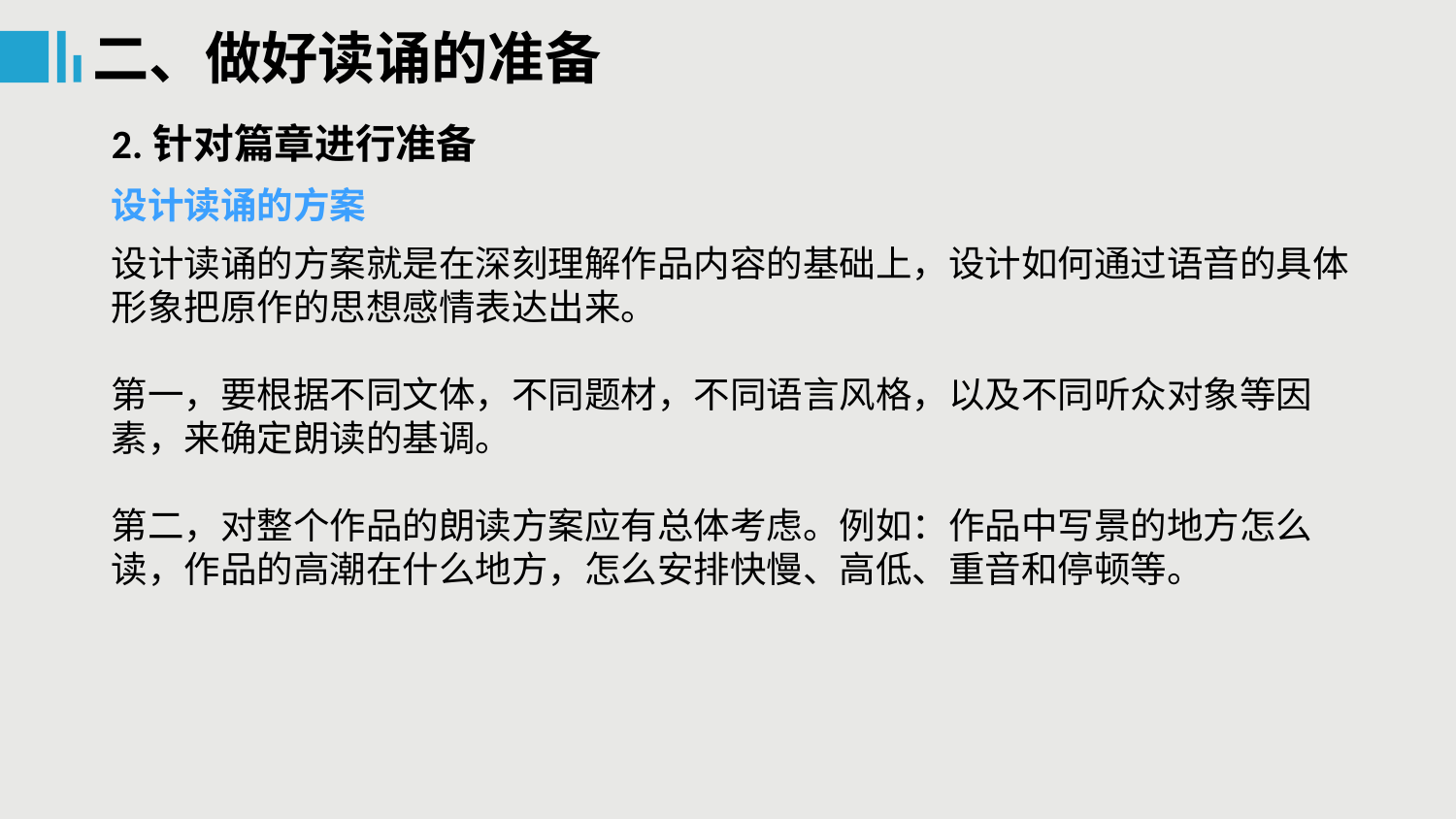

二、做好读诵的准备

2.针对篇章进行准备
设计读诵的方案
设计读诵的方案就是在深刻理解作品内容的基础上，设计如何通过语音的具体形象把原作的思想感情表达出来。

第一，要根据不同文体，不同题材，不同语言风格，以及不同听众对象等因素，来确定朗读的基调。

第二，对整个作品的朗读方案应有总体考虑。例如：作品中写景的地方怎么读，作品的高潮在什么地方，怎么安排快慢、高低、重音和停顿等。